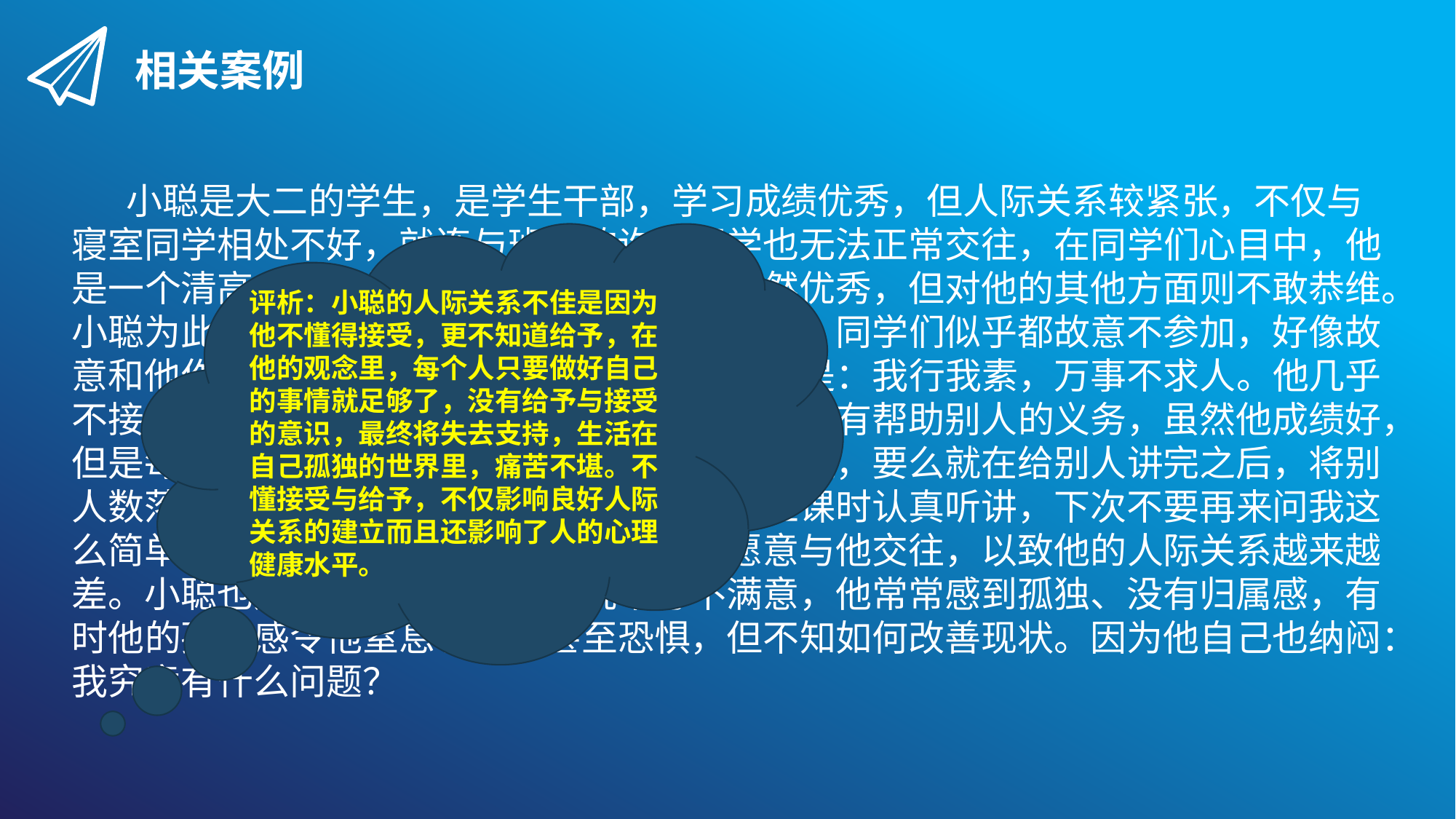

相关案例
小聪是大二的学生，是学生干部，学习成绩优秀，但人际关系较紧张，不仅与寝室同学相处不好，就连与班上的许多同学也无法正常交往，在同学们心目中，他是一个清高、傲慢的人，实在不好接近，虽然优秀，但对他的其他方面则不敢恭维。小聪为此也很头疼，只要是他主持的活动项目，同学们似乎都故意不参加，好像故意和他作对，而他本人长期坚持的做人准则就是：我行我素，万事不求人。他几乎不接受别人的帮助，也不帮助别人，认为自己没有帮助别人的义务，虽然他成绩好，但是每当班上同学向他求教时，他要么说不知道，要么就在给别人讲完之后，将别人数落一顿，有时还要加上一句：“拜托你上课时认真听讲，下次不要再来问我这么简单的问题。”时间一长，同学们都不愿意与他交往，以致他的人际关系越来越差。小聪也对自己的人际关系状况十分不满意，他常常感到孤独、没有归属感，有时他的孤独感令他窒息、焦虑甚至恐惧，但不知如何改善现状。因为他自己也纳闷：我究竟有什么问题？
评析：小聪的人际关系不佳是因为他不懂得接受，更不知道给予，在他的观念里，每个人只要做好自己的事情就足够了，没有给予与接受的意识，最终将失去支持，生活在自己孤独的世界里，痛苦不堪。不懂接受与给予，不仅影响良好人际关系的建立而且还影响了人的心理健康水平。